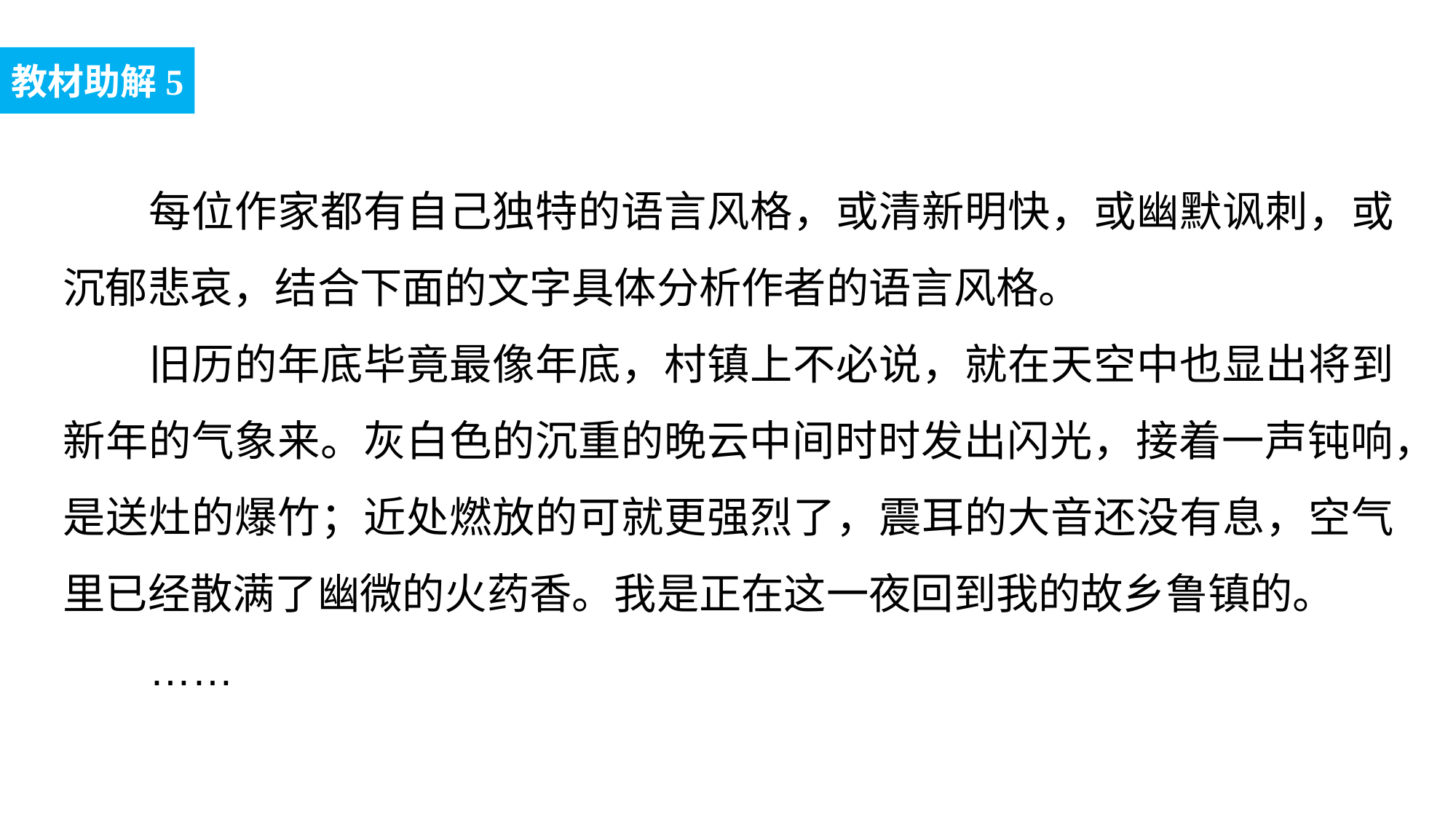

教材助解5
每位作家都有自己独特的语言风格，或清新明快，或幽默讽刺，或沉郁悲哀，结合下面的文字具体分析作者的语言风格。
旧历的年底毕竟最像年底，村镇上不必说，就在天空中也显出将到新年的气象来。灰白色的沉重的晚云中间时时发出闪光，接着一声钝响，是送灶的爆竹；近处燃放的可就更强烈了，震耳的大音还没有息，空气里已经散满了幽微的火药香。我是正在这一夜回到我的故乡鲁镇的。
……